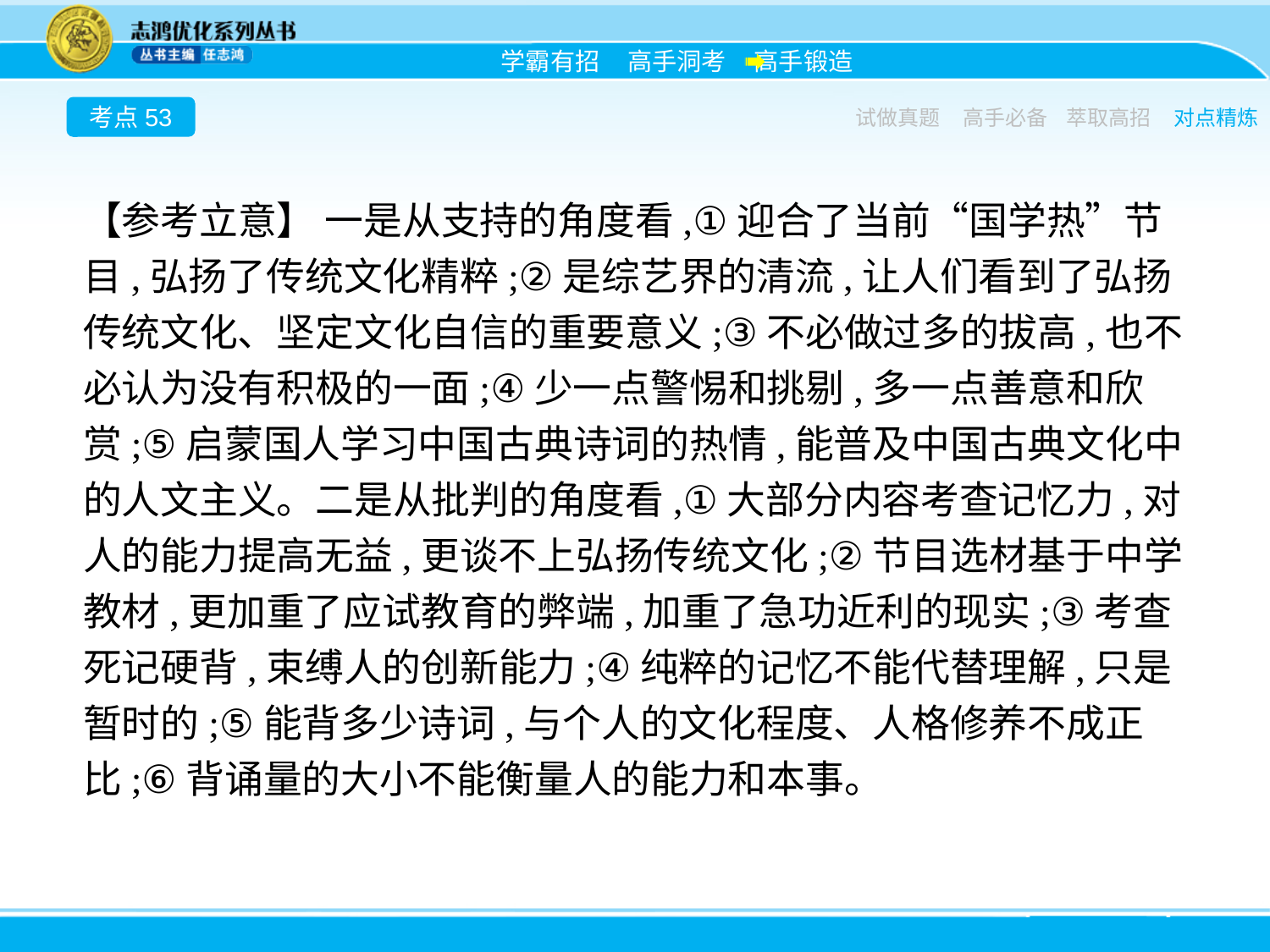

考点53
试做真题
高手必备
萃取高招
对点精炼
【参考立意】 一是从支持的角度看,①迎合了当前“国学热”节目,弘扬了传统文化精粹;②是综艺界的清流,让人们看到了弘扬传统文化、坚定文化自信的重要意义;③不必做过多的拔高,也不必认为没有积极的一面;④少一点警惕和挑剔,多一点善意和欣赏;⑤启蒙国人学习中国古典诗词的热情,能普及中国古典文化中的人文主义。二是从批判的角度看,①大部分内容考查记忆力,对人的能力提高无益,更谈不上弘扬传统文化;②节目选材基于中学教材,更加重了应试教育的弊端,加重了急功近利的现实;③考查死记硬背,束缚人的创新能力;④纯粹的记忆不能代替理解,只是暂时的;⑤能背多少诗词,与个人的文化程度、人格修养不成正比;⑥背诵量的大小不能衡量人的能力和本事。